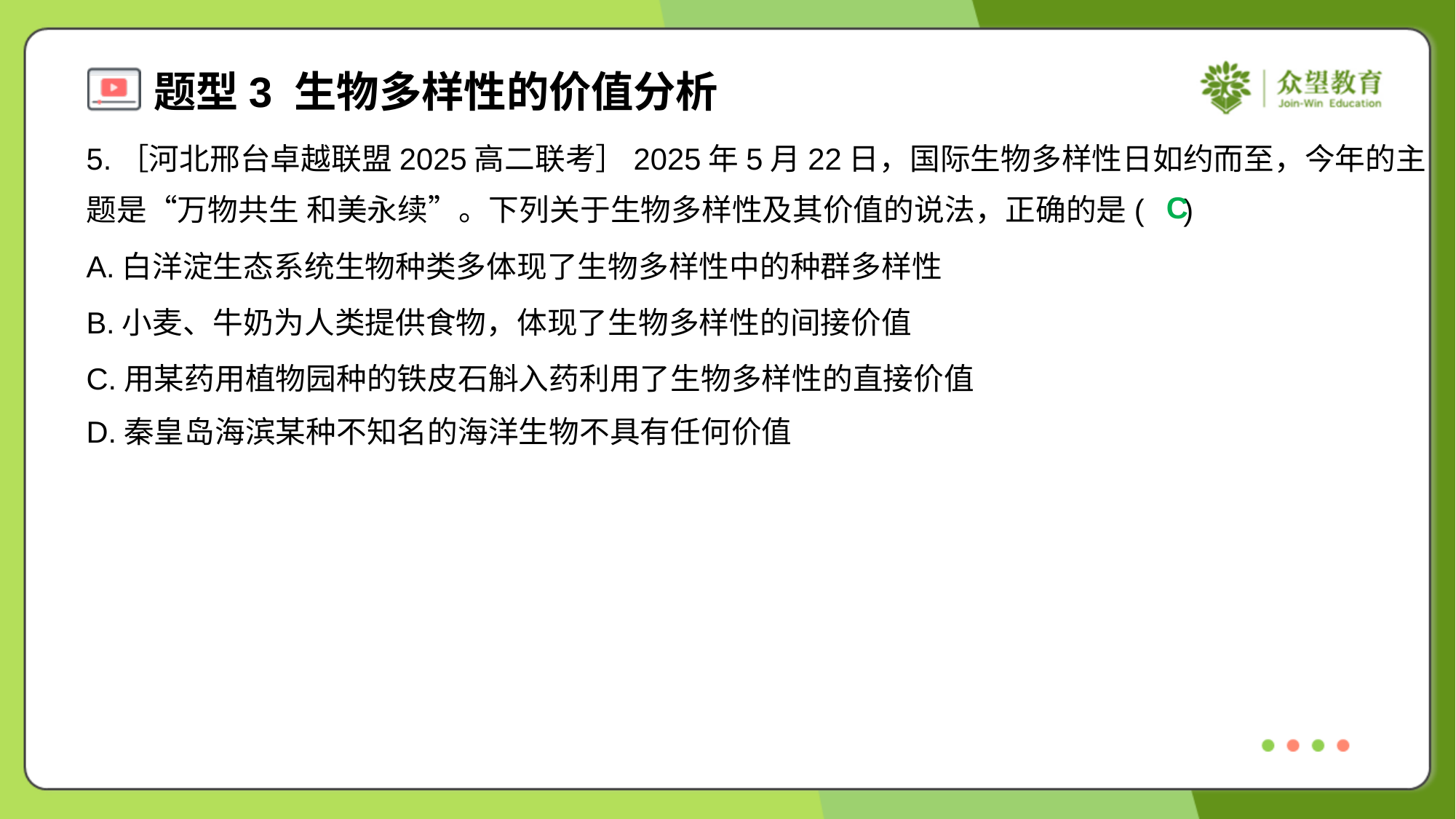

5.［河北邢台卓越联盟2025高二联考］2025年5月22日，国际生物多样性日如约而至，今年的主
题是“万物共生 和美永续”。下列关于生物多样性及其价值的说法，正确的是(     )
C
A.白洋淀生态系统生物种类多体现了生物多样性中的种群多样性
B.小麦、牛奶为人类提供食物，体现了生物多样性的间接价值
C.用某药用植物园种的铁皮石斛入药利用了生物多样性的直接价值
D.秦皇岛海滨某种不知名的海洋生物不具有任何价值